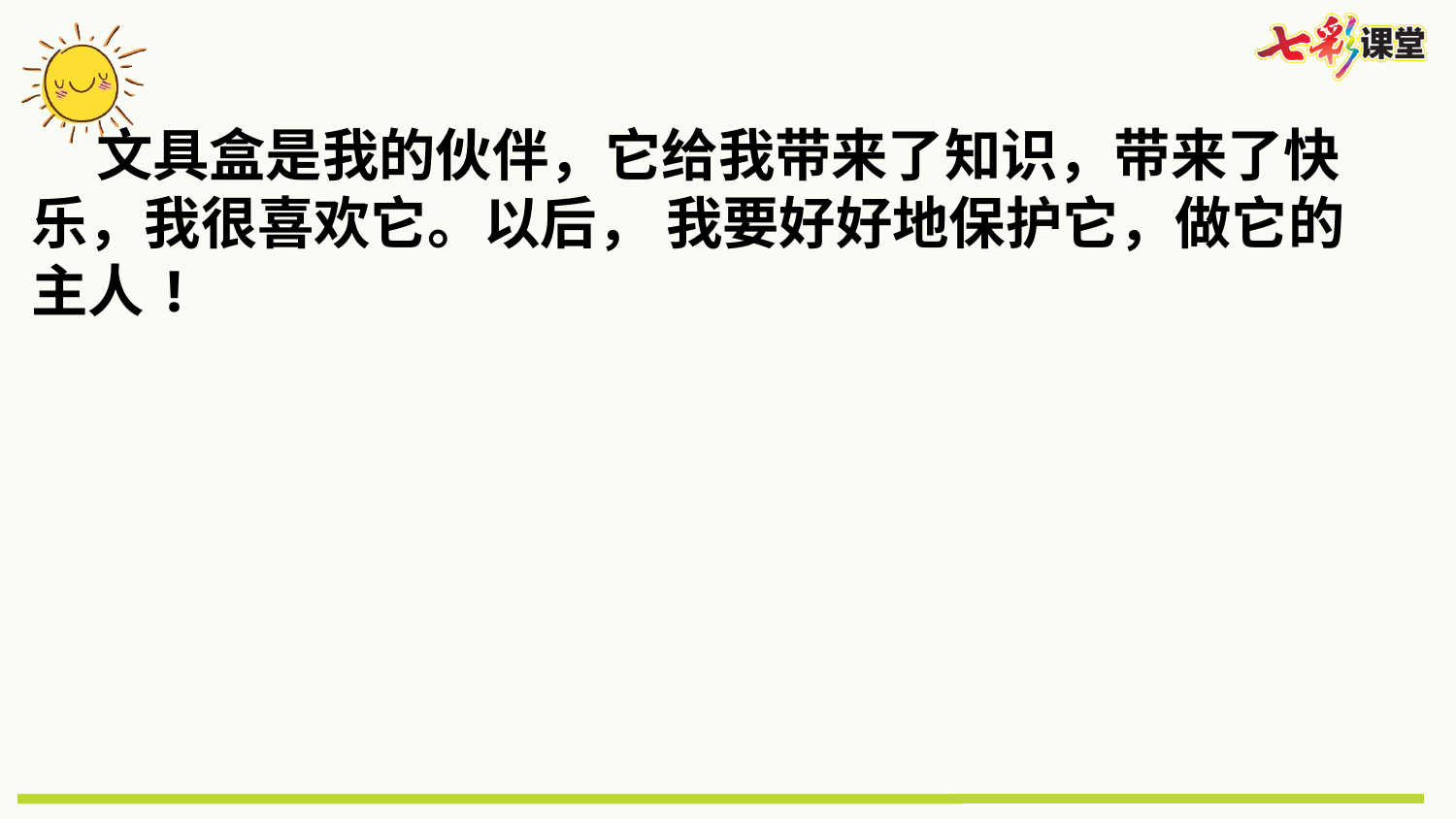

文具盒是我的伙伴，它给我带来了知识，带来了快乐，我很喜欢它。以后， 我要好好地保护它，做它的主人!